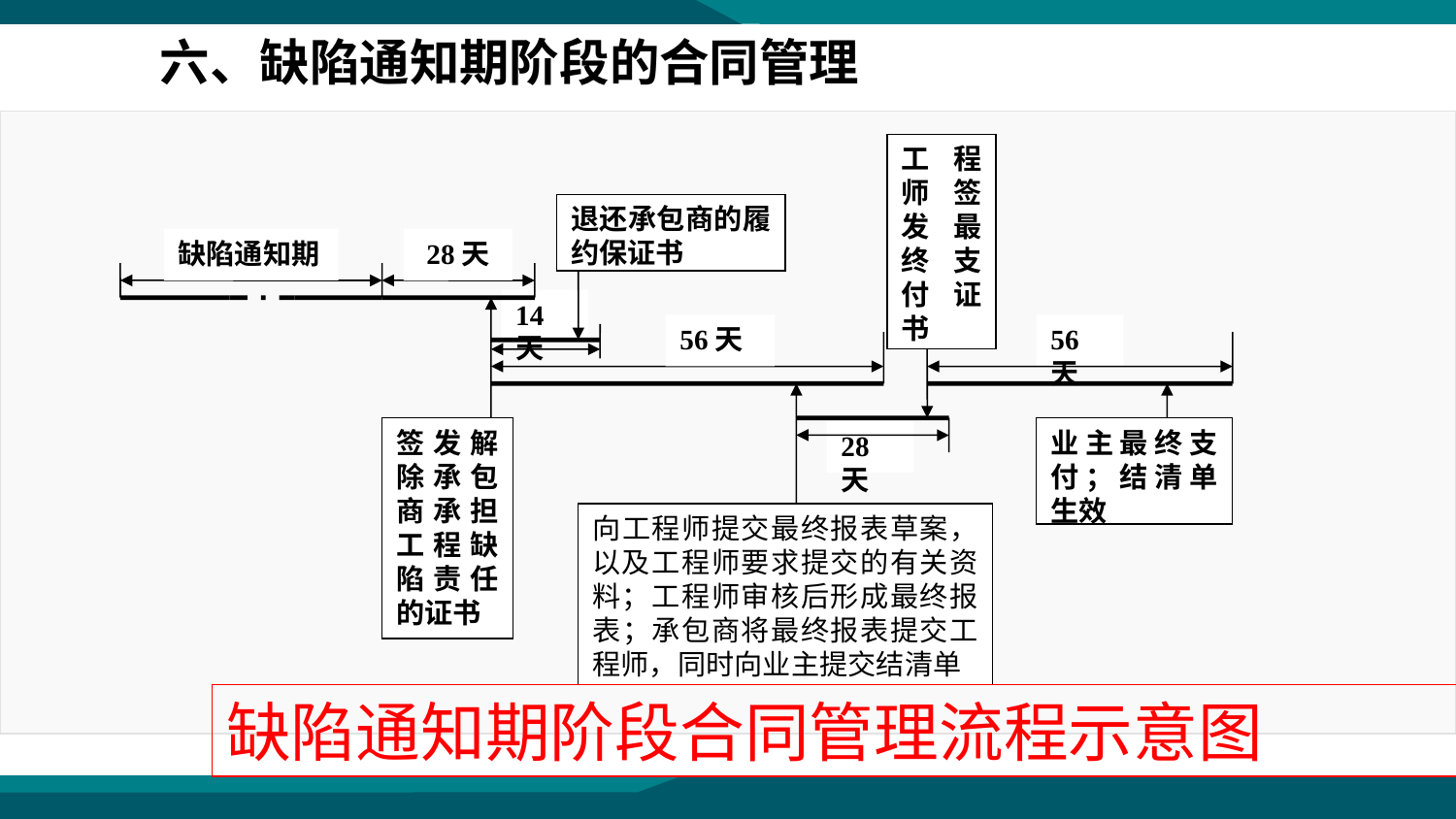

六、缺陷通知期阶段的合同管理
退还承包商的履约保证书
工程师签发最终支付证书
缺陷通知期
28天

14天

56天
56天

签发解除承包商承担工程缺陷责任的证书

业主最终支付；结清单生效
28天

向工程师提交最终报表草案，以及工程师要求提交的有关资料；工程师审核后形成最终报表；承包商将最终报表提交工程师，同时向业主提交结清单
缺陷通知期阶段合同管理流程示意图